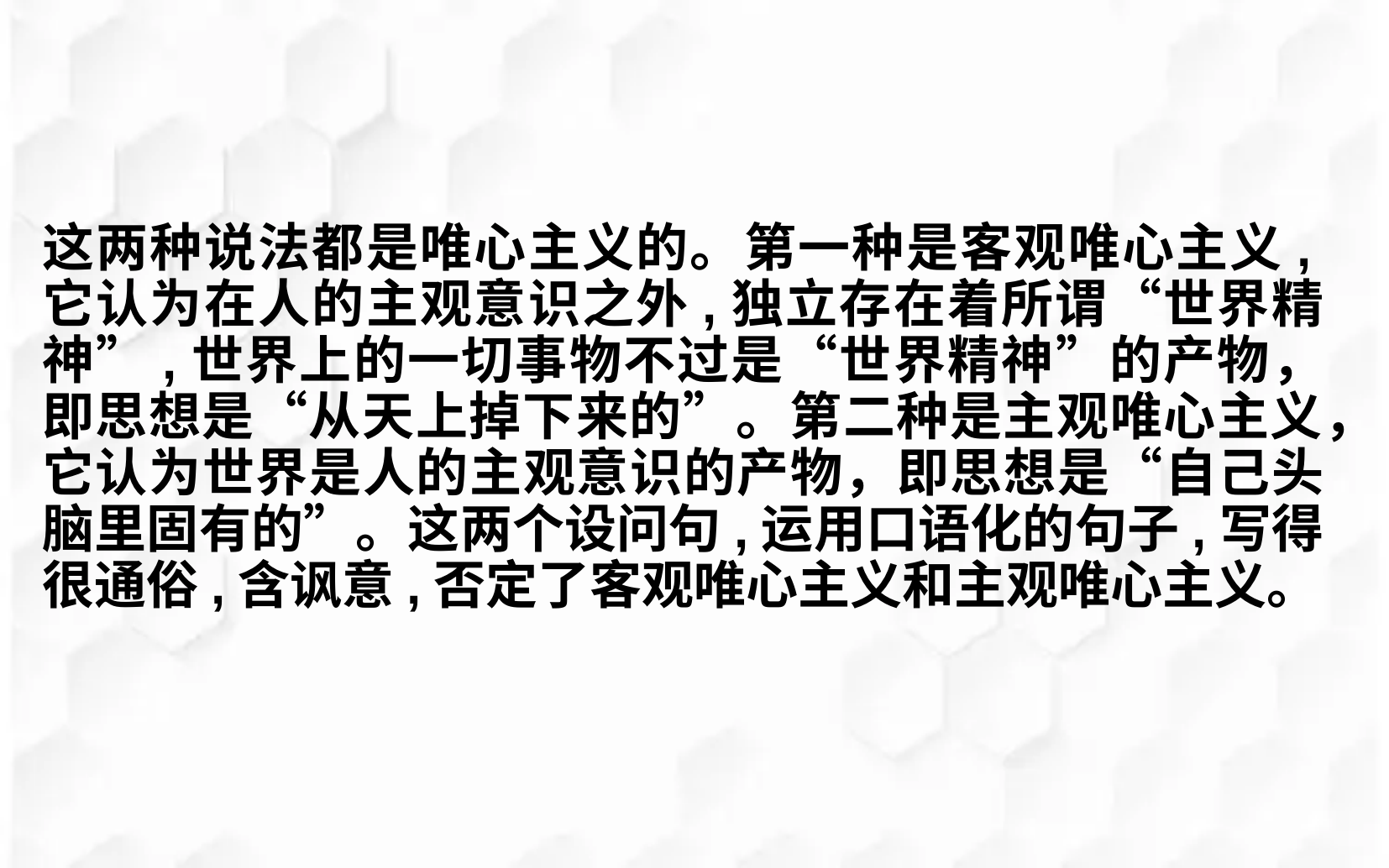

这两种说法都是唯心主义的。第一种是客观唯心主义,它认为在人的主观意识之外,独立存在着所谓“世界精神”,世界上的一切事物不过是“世界精神”的产物，即思想是“从天上掉下来的”。第二种是主观唯心主义，它认为世界是人的主观意识的产物，即思想是“自己头脑里固有的”。这两个设问句,运用口语化的句子,写得很通俗,含讽意,否定了客观唯心主义和主观唯心主义。